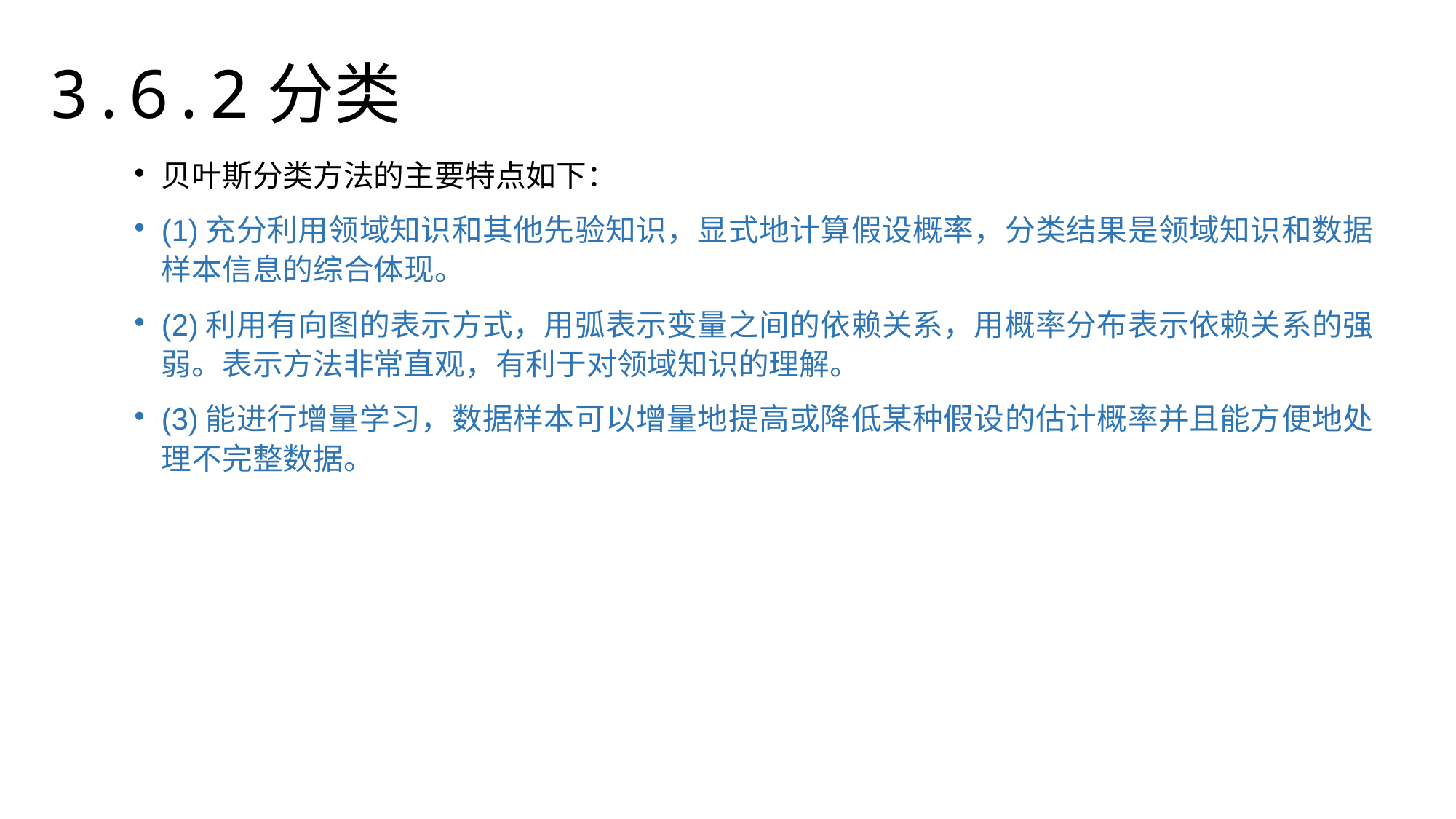

3.6.2分类
贝叶斯分类方法的主要特点如下：
(1)充分利用领域知识和其他先验知识，显式地计算假设概率，分类结果是领域知识和数据样本信息的综合体现。
(2)利用有向图的表示方式，用弧表示变量之间的依赖关系，用概率分布表示依赖关系的强弱。表示方法非常直观，有利于对领域知识的理解。
(3)能进行增量学习，数据样本可以增量地提高或降低某种假设的估计概率并且能方便地处理不完整数据。